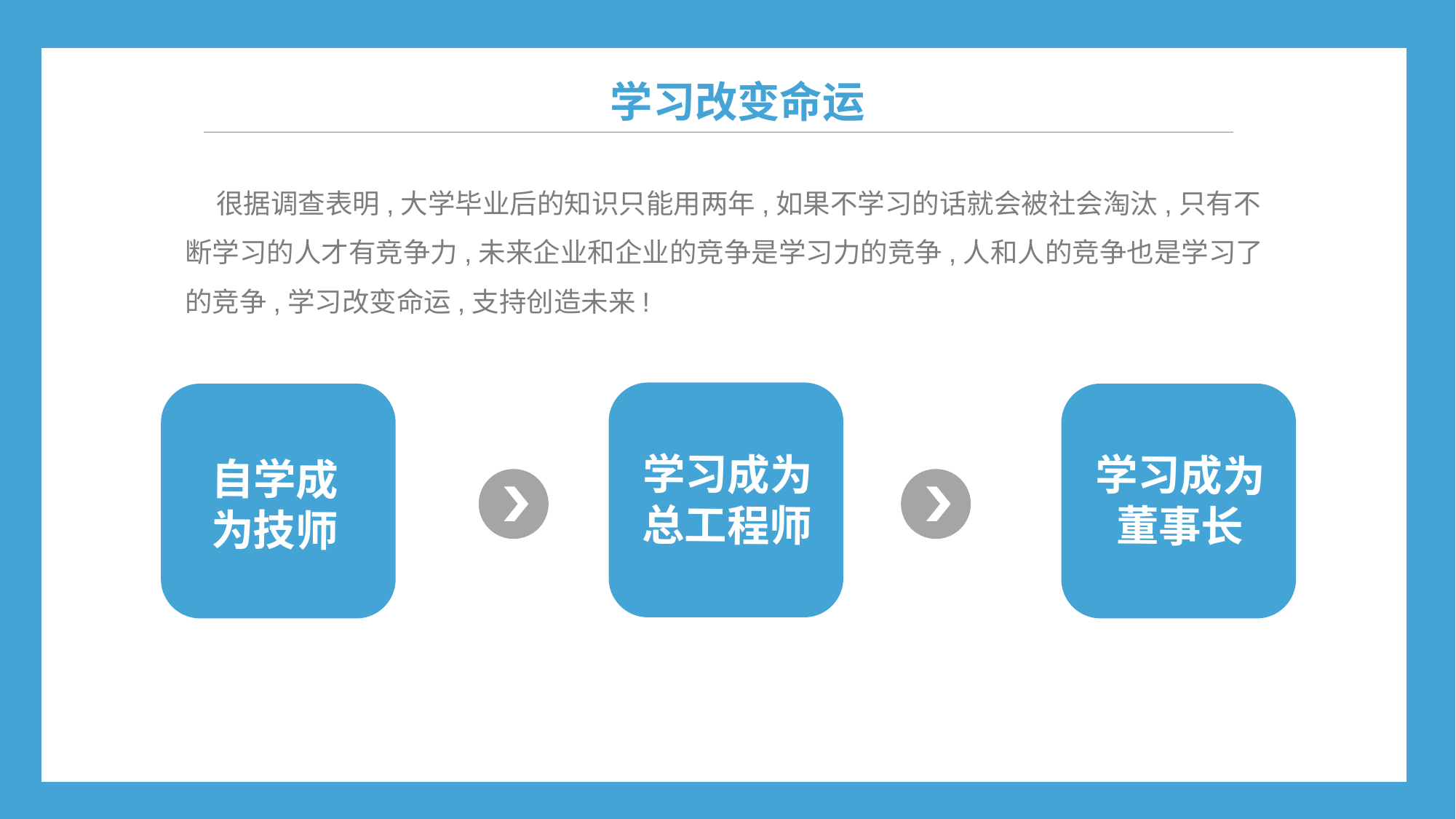

学习改变命运
    很据调查表明,大学毕业后的知识只能用两年,如果不学习的话就会被社会淘汰,只有不断学习的人才有竞争力,未来企业和企业的竞争是学习力的竞争,人和人的竞争也是学习了的竞争,学习改变命运,支持创造未来!

学习成为
总工程师

学习成为
董事长

自学成
为技师